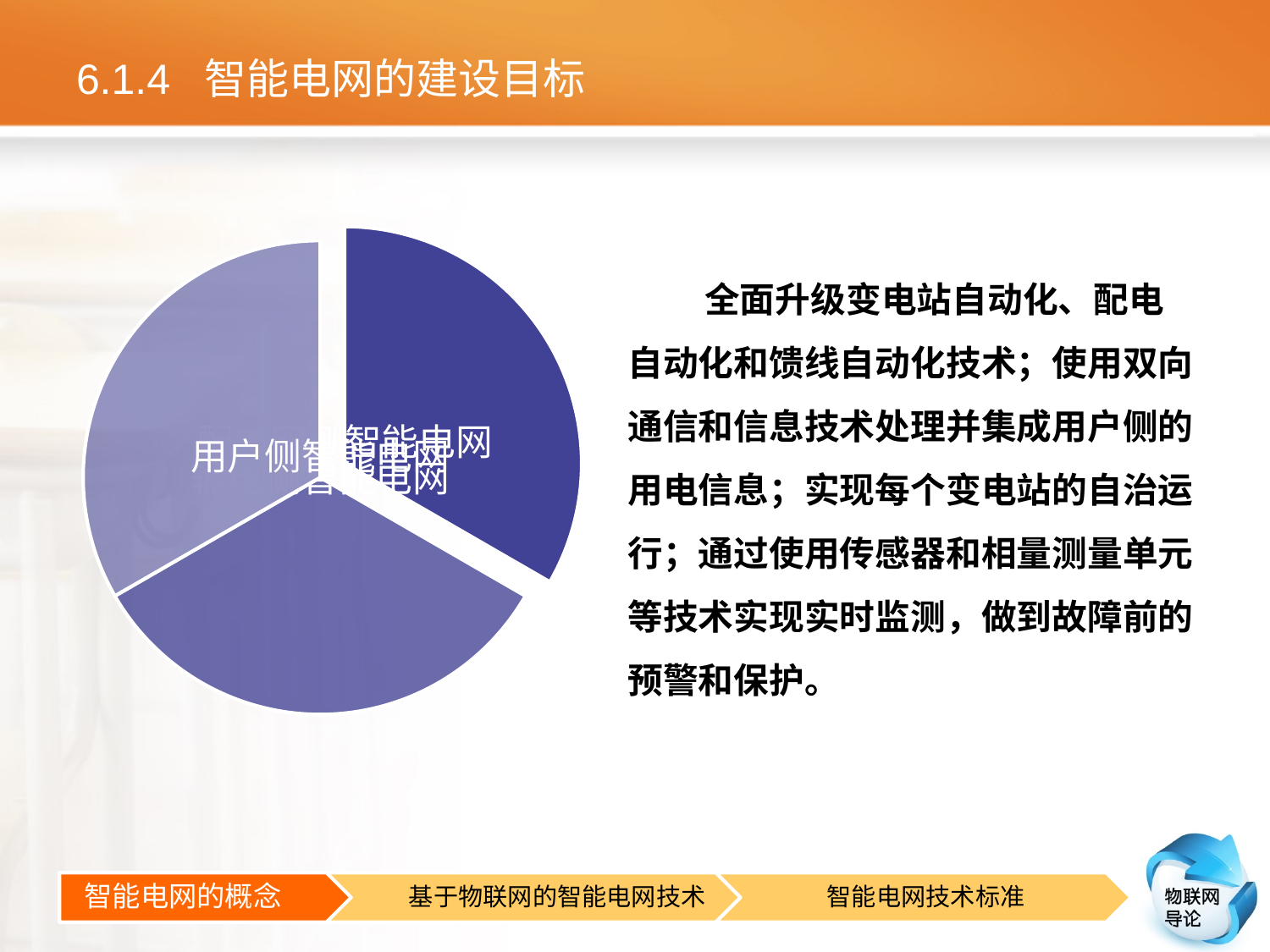

# 6.1.4  智能电网的建设目标
配电网侧智能电网

输电侧智能电网
用户侧智能电网

    全面升级变电站自动化、配电自动化和馈线自动化技术；使用双向通信和信息技术处理并集成用户侧的用电信息；实现每个变电站的自治运行；通过使用传感器和相量测量单元等技术实现实时监测，做到故障前的预警和保护。